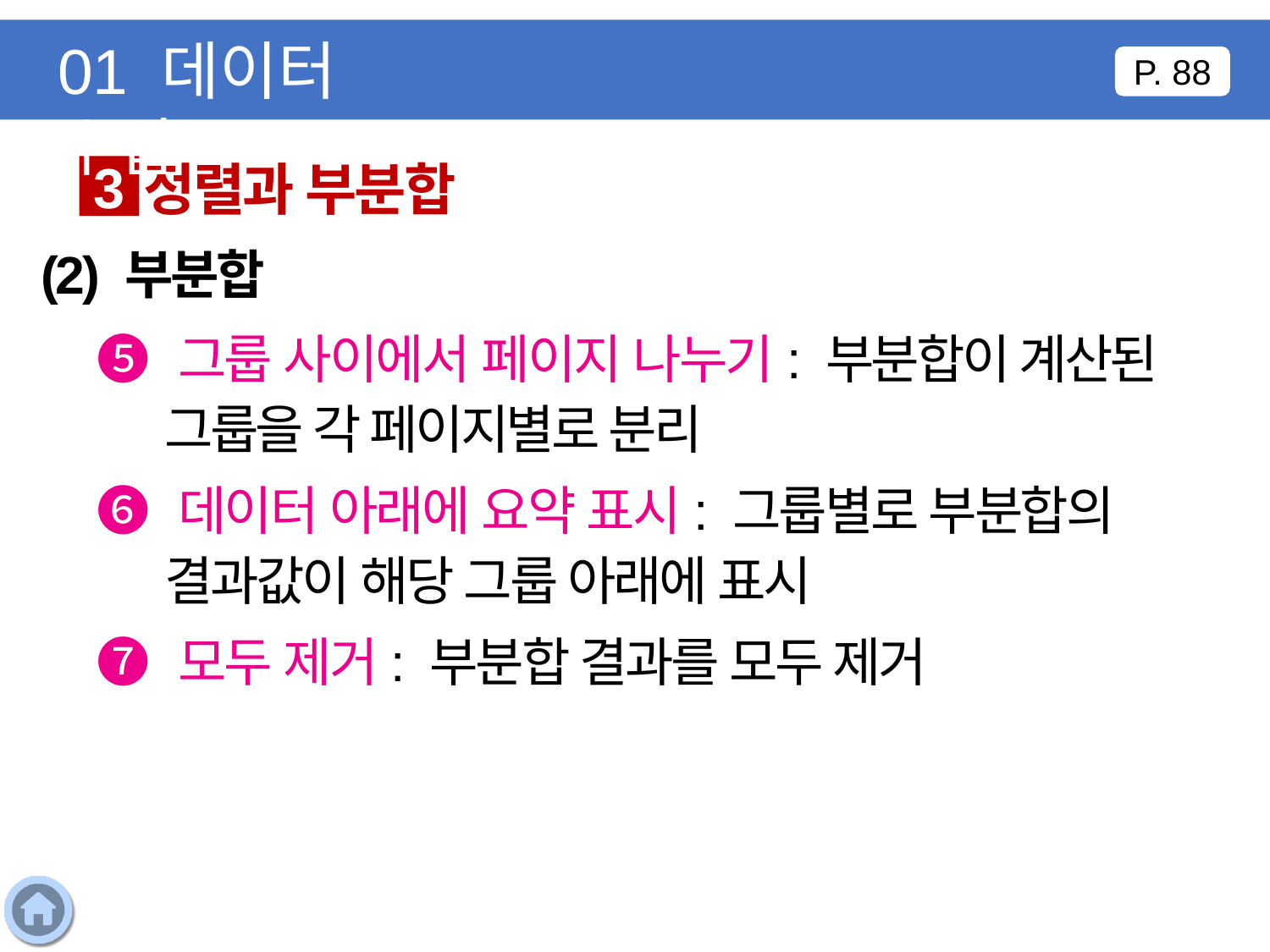

01 데이터 수집
P. 88
정렬과 부분합
3
(2) 부분합
❺ 그룹 사이에서 페이지 나누기: 부분합이 계산된 그룹을 각 페이지별로 분리
❻ 데이터 아래에 요약 표시: 그룹별로 부분합의 결과값이 해당 그룹 아래에 표시
❼ 모두 제거: 부분합 결과를 모두 제거